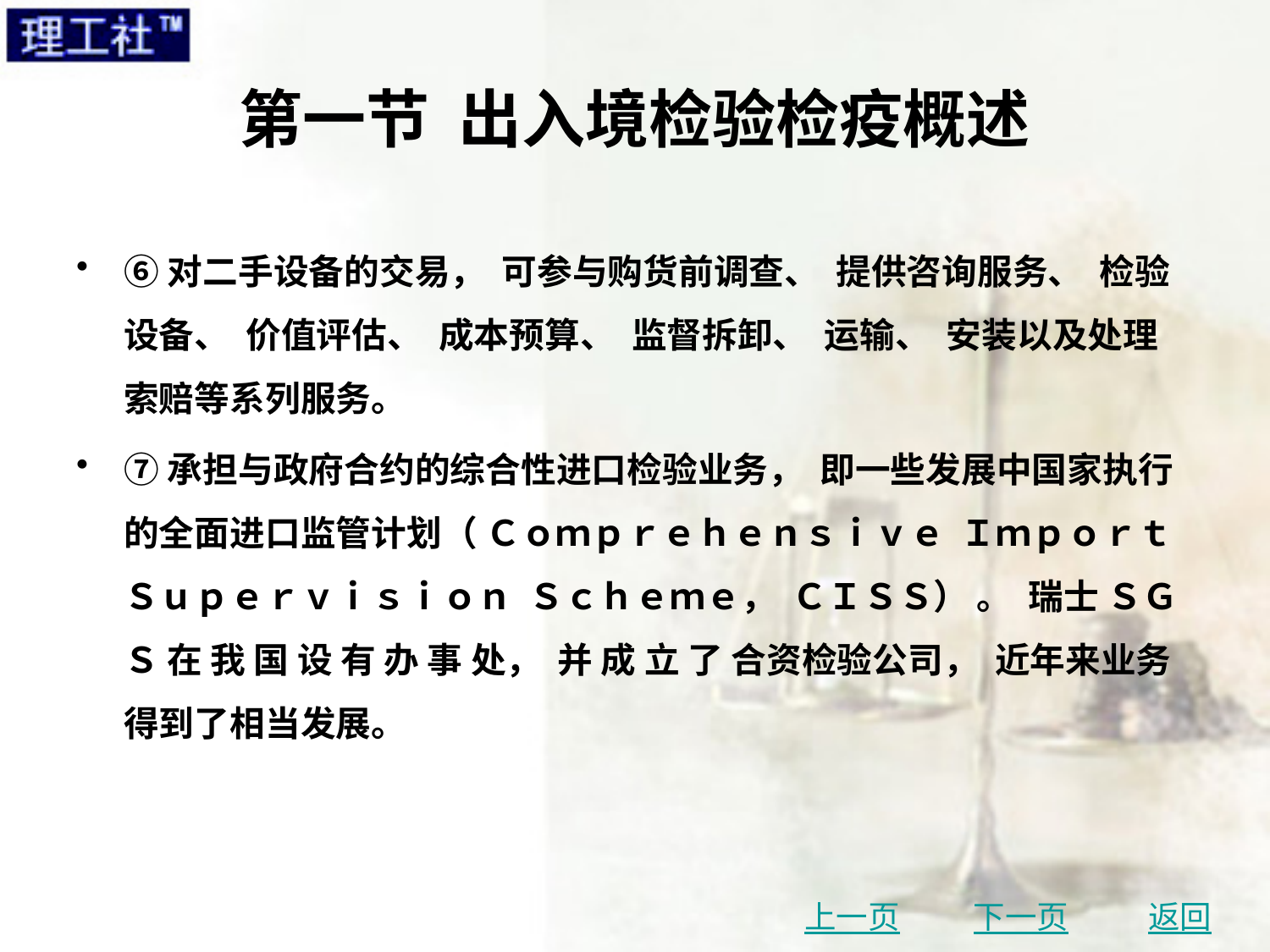

# 第一节  出入境检验检疫概述
⑥对二手设备的交易，  可参与购货前调查、  提供咨询服务、  检验设备、  价值评估、  成本预算、  监督拆卸、  运输、  安装以及处理索赔等系列服务。
⑦承担与政府合约的综合性进口检验业务，  即一些发展中国家执行的全面进口监管计划（ Ｃｏｍｐｒｅｈｅｎｓｉｖｅ  Ｉｍｐｏｒｔ Ｓｕｐｅｒｖｉｓｉｏｎ  Ｓｃｈｅｍｅ，  ＣＩＳＳ） 。  瑞士 ＳＧＳ 在 我 国 设 有 办 事 处，  并 成 立 了 合资检验公司，  近年来业务得到了相当发展。
上一页
下一页
返回